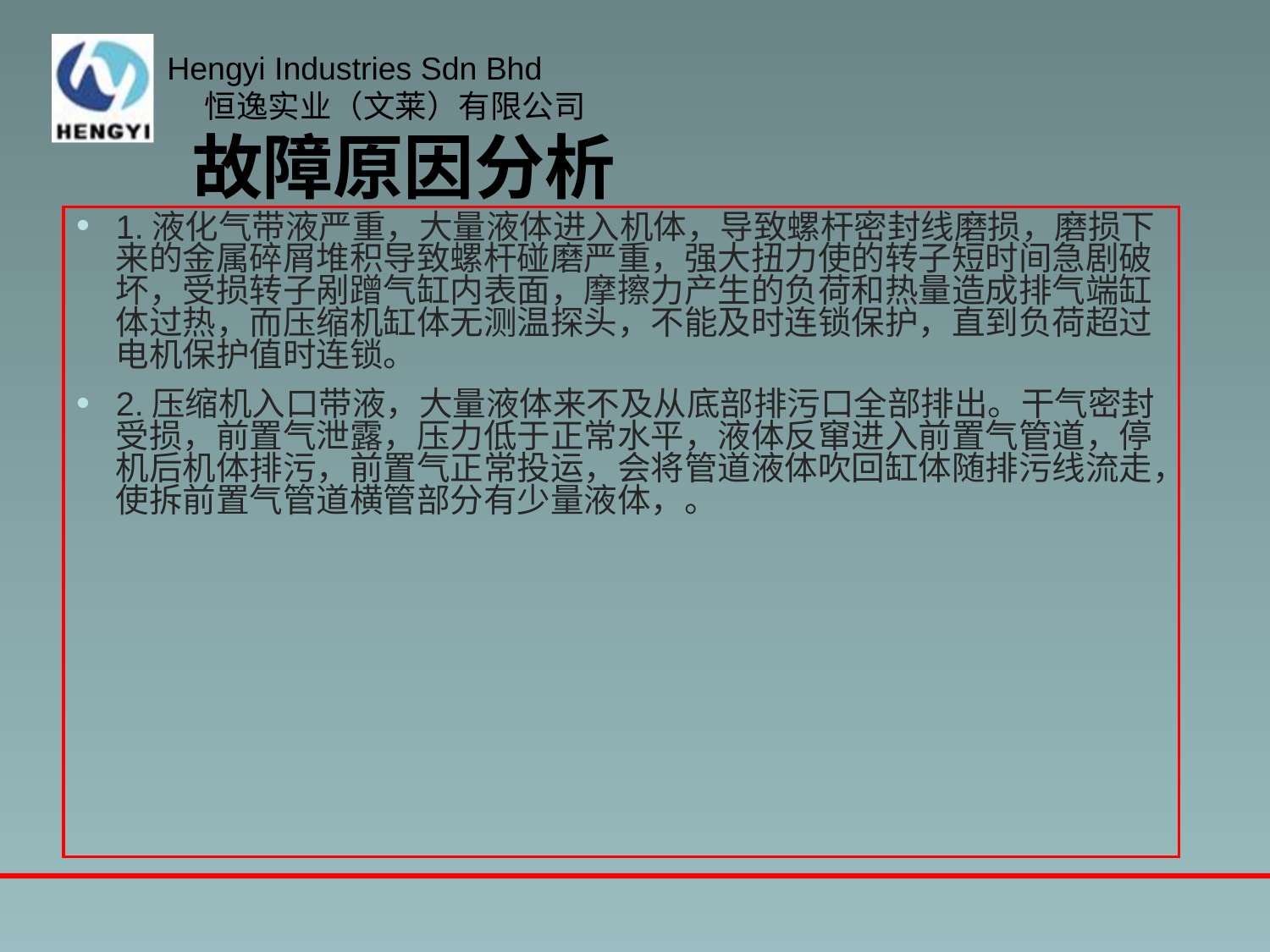

# 故障原因分析
1.液化气带液严重，大量液体进入机体，导致螺杆密封线磨损，磨损下来的金属碎屑堆积导致螺杆碰磨严重，强大扭力使的转子短时间急剧破坏，受损转子剐蹭气缸内表面，摩擦力产生的负荷和热量造成排气端缸体过热，而压缩机缸体无测温探头，不能及时连锁保护，直到负荷超过电机保护值时连锁。
2.压缩机入口带液，大量液体来不及从底部排污口全部排出。干气密封受损，前置气泄露，压力低于正常水平，液体反窜进入前置气管道，停机后机体排污，前置气正常投运，会将管道液体吹回缸体随排污线流走，使拆前置气管道横管部分有少量液体，。